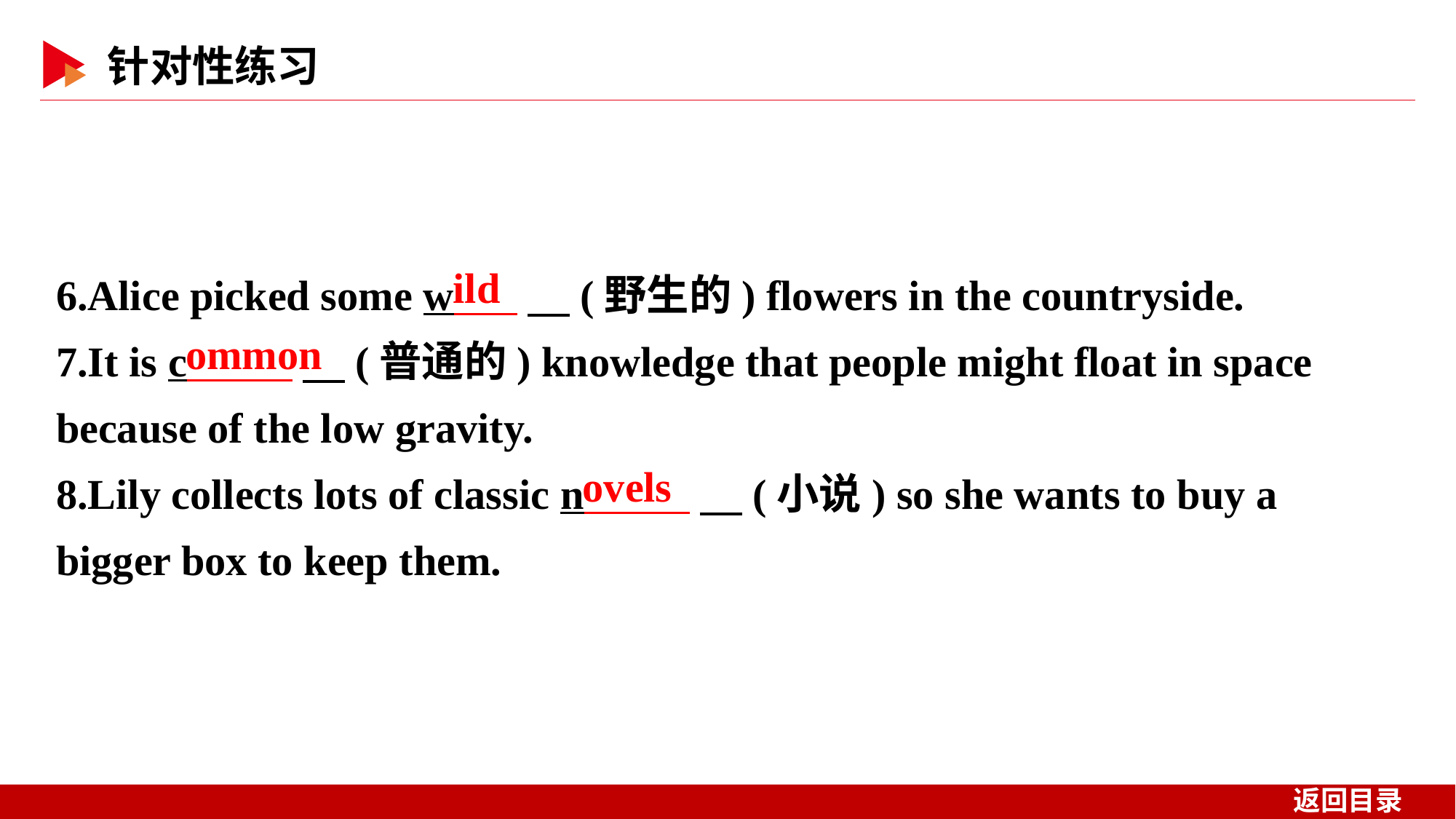

6.Alice picked some w      　(野生的) flowers in the countryside.
7.It is c          　(普通的) knowledge that people might float in space because of the low gravity.
8.Lily collects lots of classic n          　(小说) so she wants to buy a bigger box to keep them.
ild
ommon
ovels